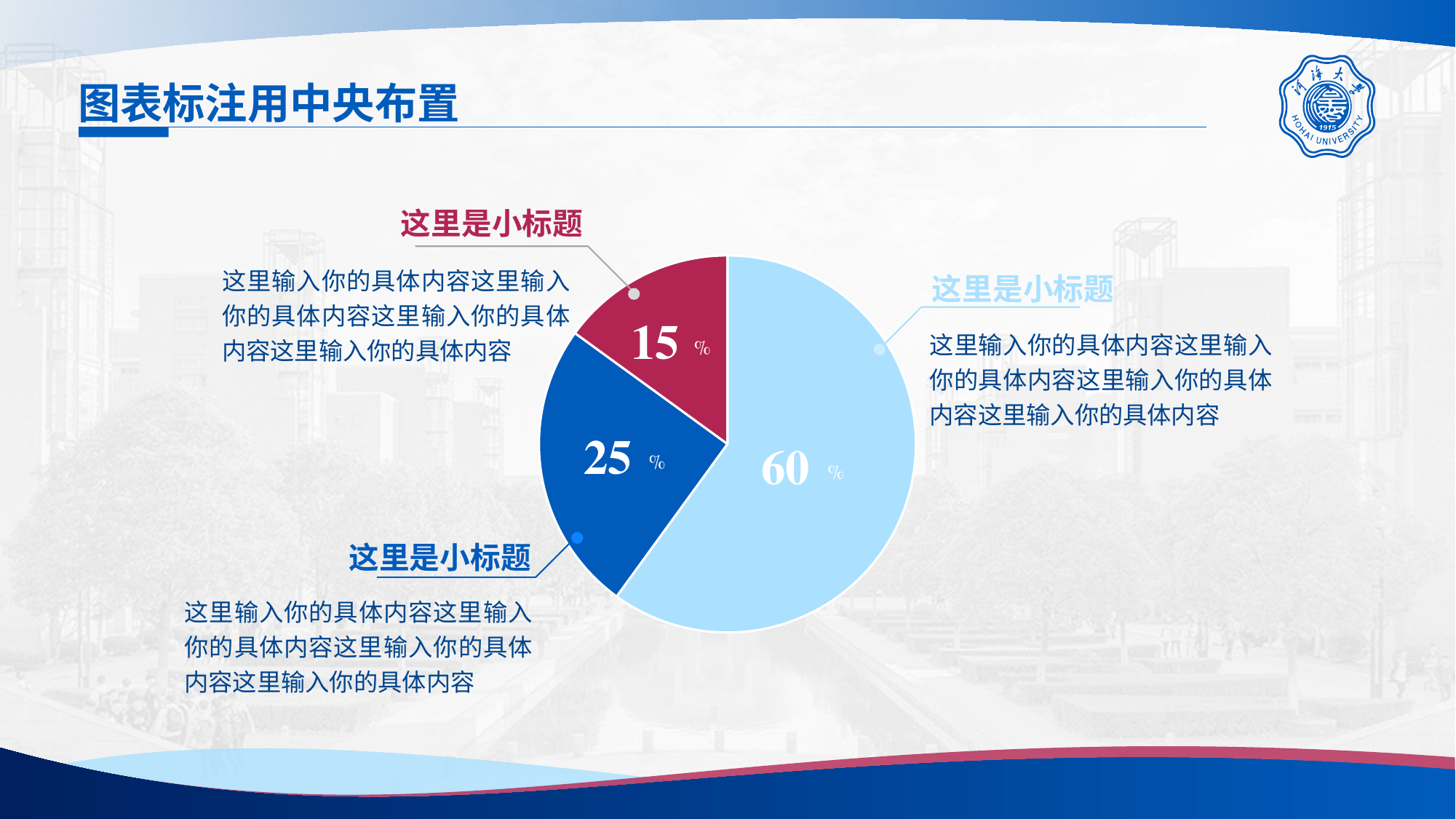

# 图表标注用中央布置
这里是小标题

### Chart

| Category | 销售额 |
|---|---|
| 第一季度 | 60.0 |
| 第二季度 | 25.0 |
| 第三季度 | 15.0 |
这里输入你的具体内容这里输入你的具体内容这里输入你的具体内容这里输入你的具体内容
这里是小标题

15
%

这里输入你的具体内容这里输入你的具体内容这里输入你的具体内容这里输入你的具体内容

25
%
60
%

这里是小标题

这里输入你的具体内容这里输入你的具体内容这里输入你的具体内容这里输入你的具体内容